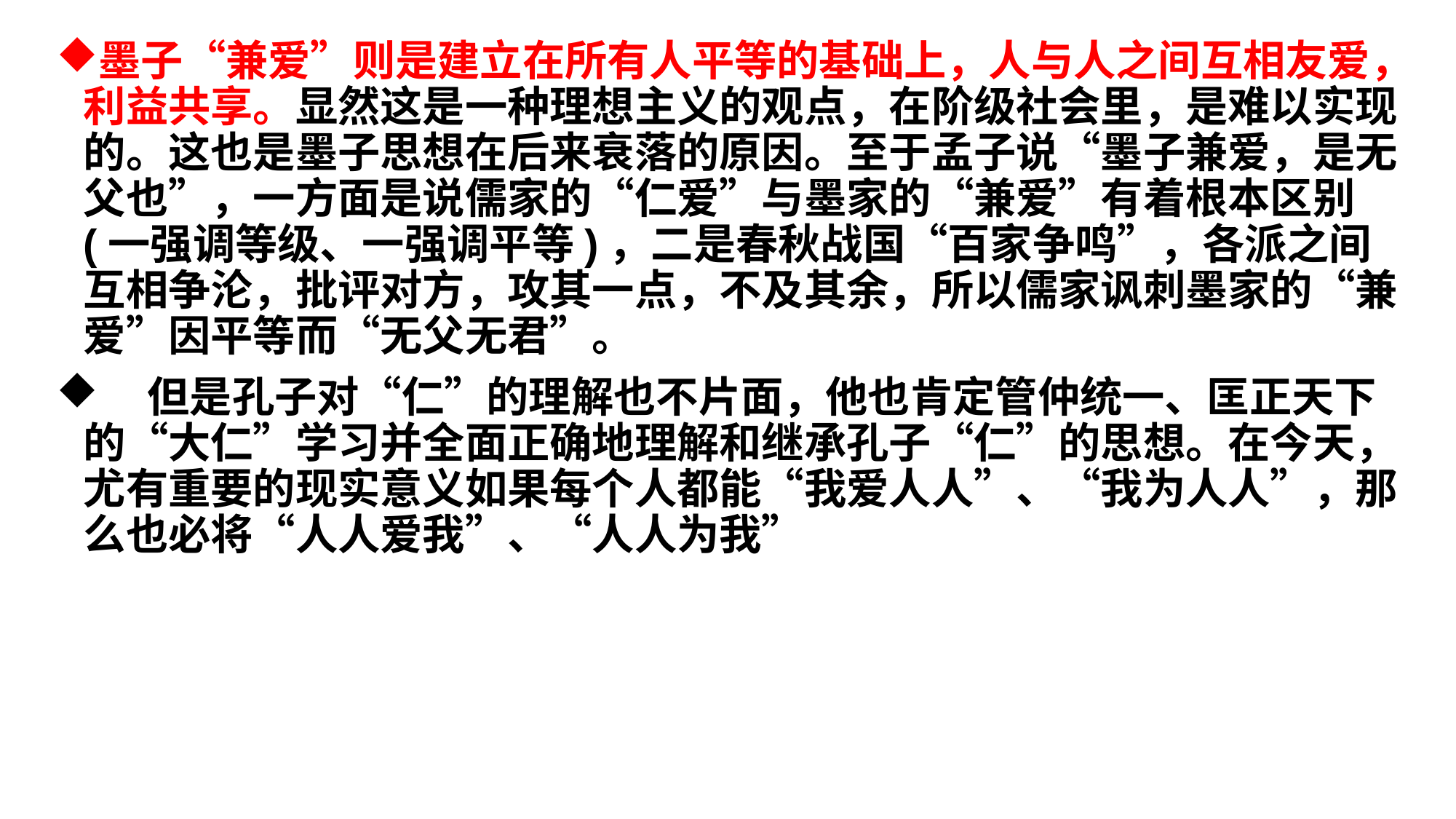

墨子“兼爱”则是建立在所有人平等的基础上，人与人之间互相友爱，利益共享。显然这是一种理想主义的观点，在阶级社会里，是难以实现的。这也是墨子思想在后来衰落的原因。至于孟子说“墨子兼爱，是无父也”，一方面是说儒家的“仁爱”与墨家的“兼爱”有着根本区别(一强调等级、一强调平等)，二是春秋战国“百家争鸣”，各派之间互相争沦，批评对方，攻其一点，不及其余，所以儒家讽刺墨家的“兼爱”因平等而“无父无君”。
    但是孔子对“仁”的理解也不片面，他也肯定管仲统一、匡正天下的“大仁”学习并全面正确地理解和继承孔子“仁”的思想。在今天，尤有重要的现实意义如果每个人都能“我爱人人”、“我为人人”，那么也必将“人人爱我”、“人人为我”

#